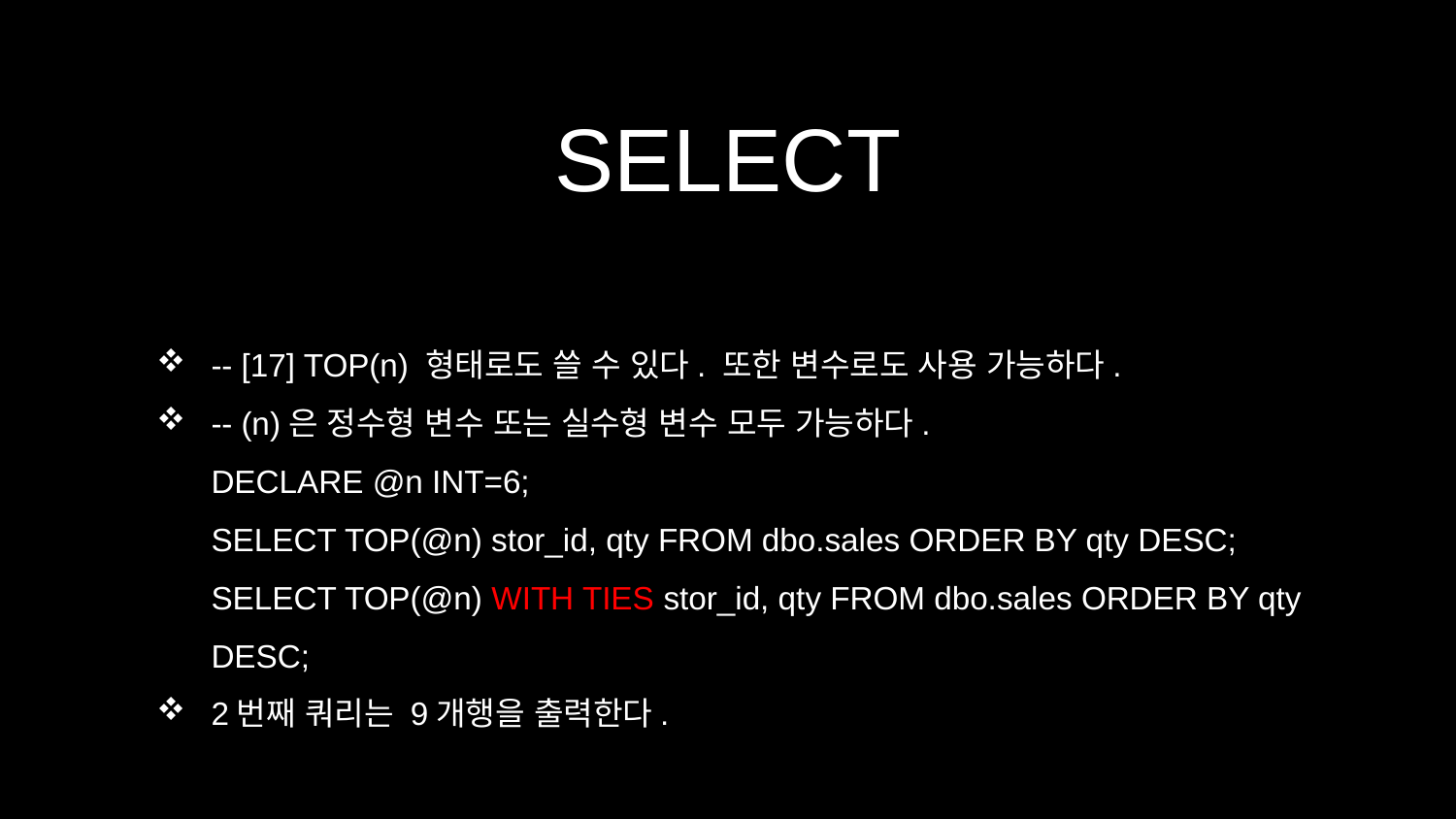

# SELECT
-- [17] TOP(n) 형태로도 쓸 수 있다. 또한 변수로도 사용 가능하다.
-- (n)은 정수형 변수 또는 실수형 변수 모두 가능하다.
DECLARE @n INT=6;
SELECT TOP(@n) stor_id, qty FROM dbo.sales ORDER BY qty DESC;
SELECT TOP(@n) WITH TIES stor_id, qty FROM dbo.sales ORDER BY qty DESC;
2번째 쿼리는 9개행을 출력한다.